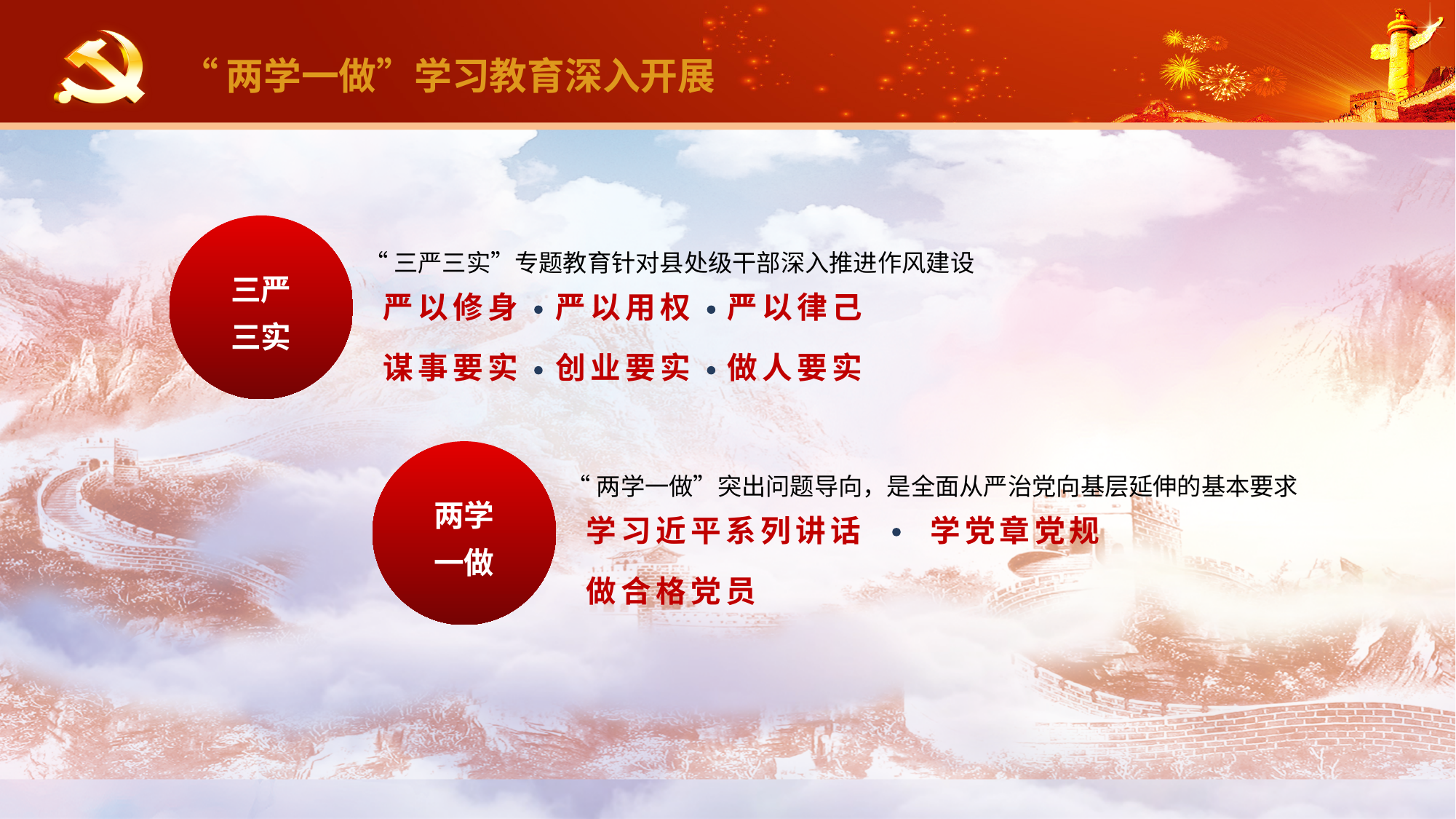

“两学一做”学习教育深入开展
三严
三实
“三严三实”专题教育针对县处级干部深入推进作风建设
严以修身
严以用权
严以律己

谋事要实
创业要实
做人要实

两学
一做
“两学一做”突出问题导向，是全面从严治党向基层延伸的基本要求
学习近平系列讲话
学党章党规

做合格党员